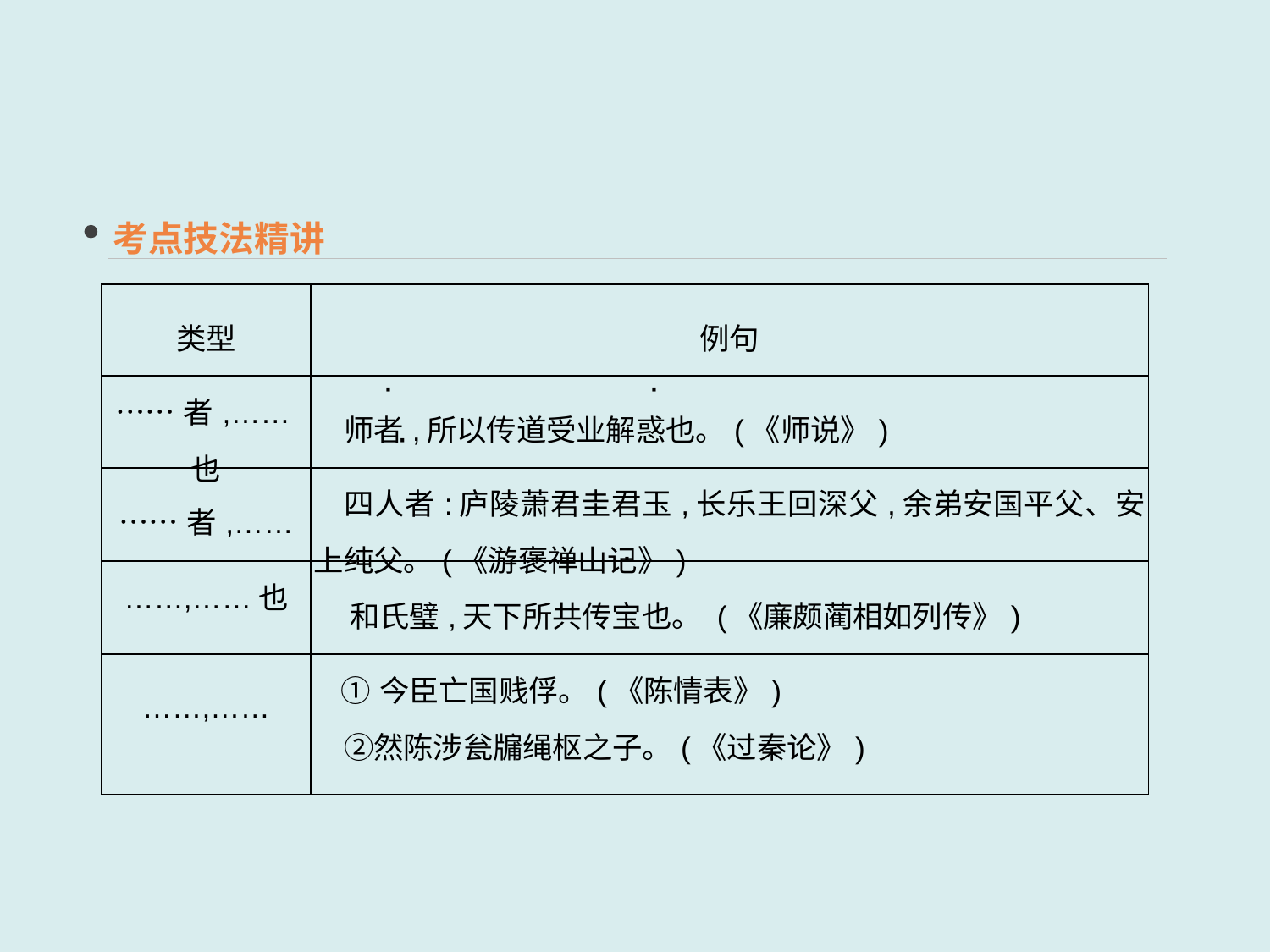

考点技法精讲

| 类型 | 例句 |
| --- | --- |
| ……者,……也 | 师者,所以传道受业解惑也。(《师说》) |
| ……者,…… | 四人者:庐陵萧君圭君玉,长乐王回深父,余弟安国平父、安上纯父。(《游褒禅山记》) |
| ……,……也 | 和氏璧,天下所共传宝也。 (《廉颇蔺相如列传》) |
| ……,…… | ①今臣亡国贱俘。(《陈情表》) 　②然陈涉瓮牖绳枢之子。(《过秦论》) |
 ·                         ·
 ·
 ·